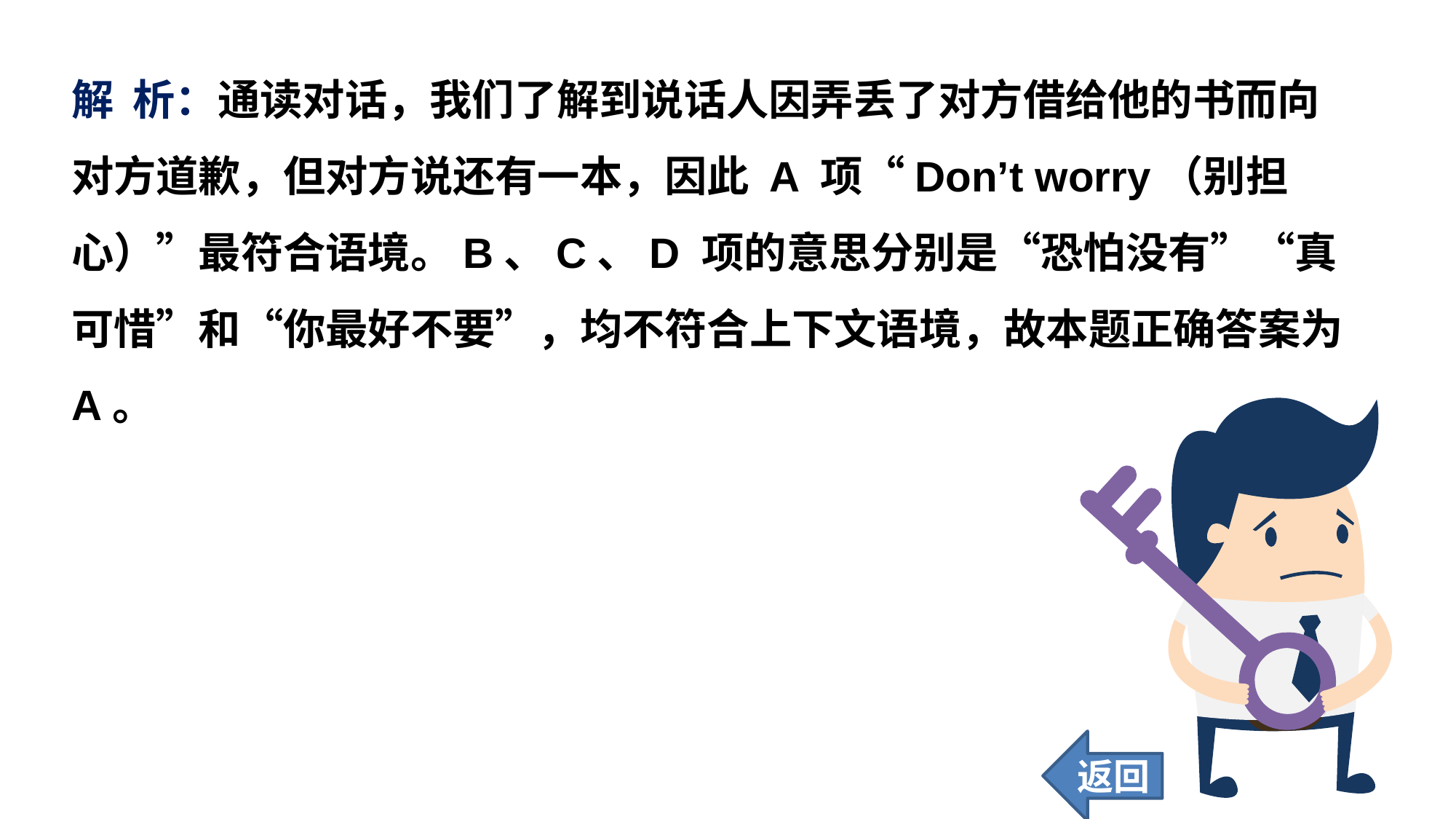

解  析：通读对话，我们了解到说话人因弄丢了对方借给他的书而向对方道歉，但对方说还有一本，因此 A 项“Don’t worry（别担心）”最符合语境。B、C、D 项的意思分别是“恐怕没有”“真可惜”和“你最好不要”，均不符合上下文语境，故本题正确答案为 A。

返回
121